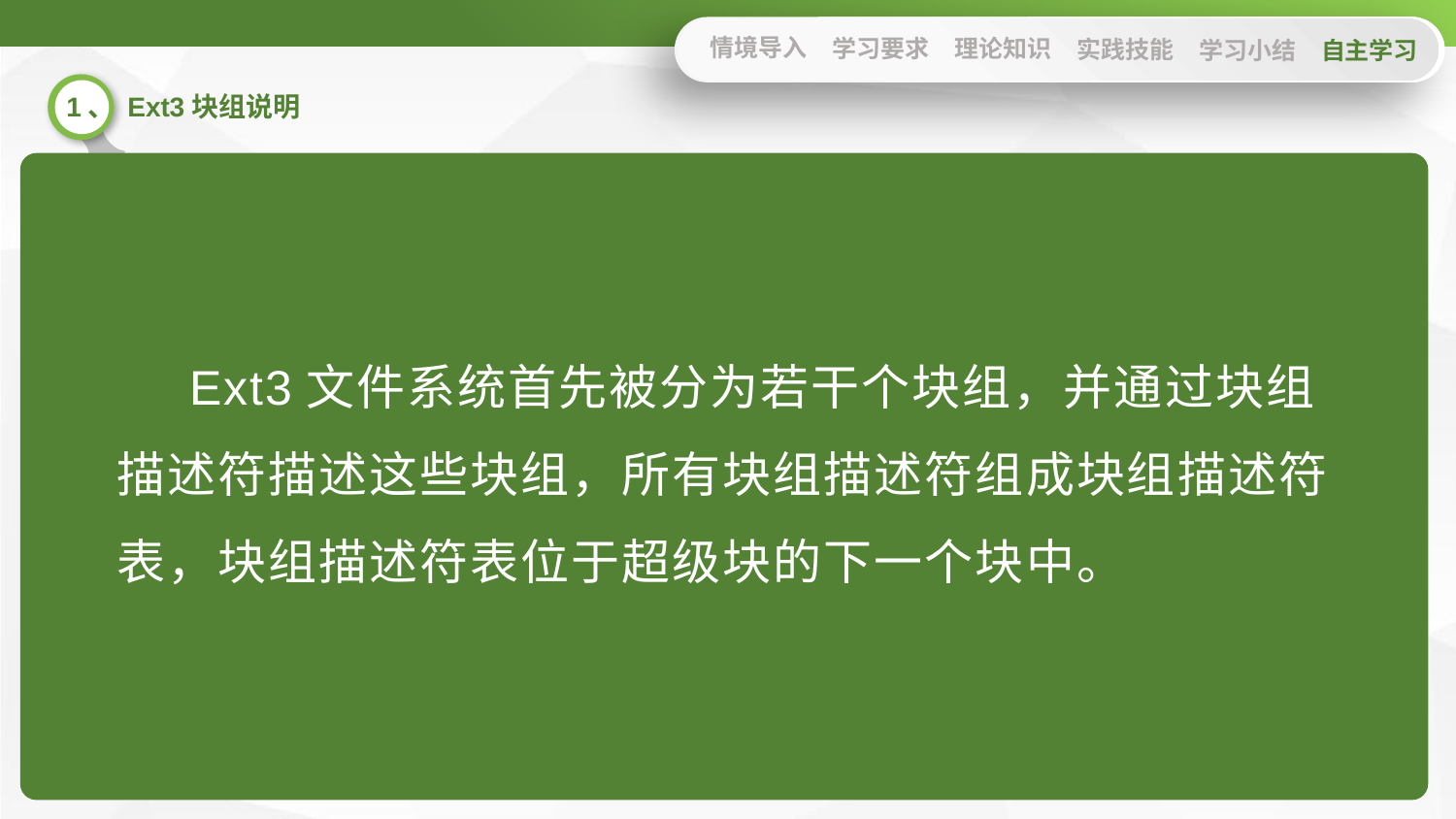

情境导入
学习要求
理论知识
实践技能
学习小结
自主学习
1、 Ext3块组说明
Ext3文件系统首先被分为若干个块组，并通过块组描述符描述这些块组，所有块组描述符组成块组描述符表，块组描述符表位于超级块的下一个块中。